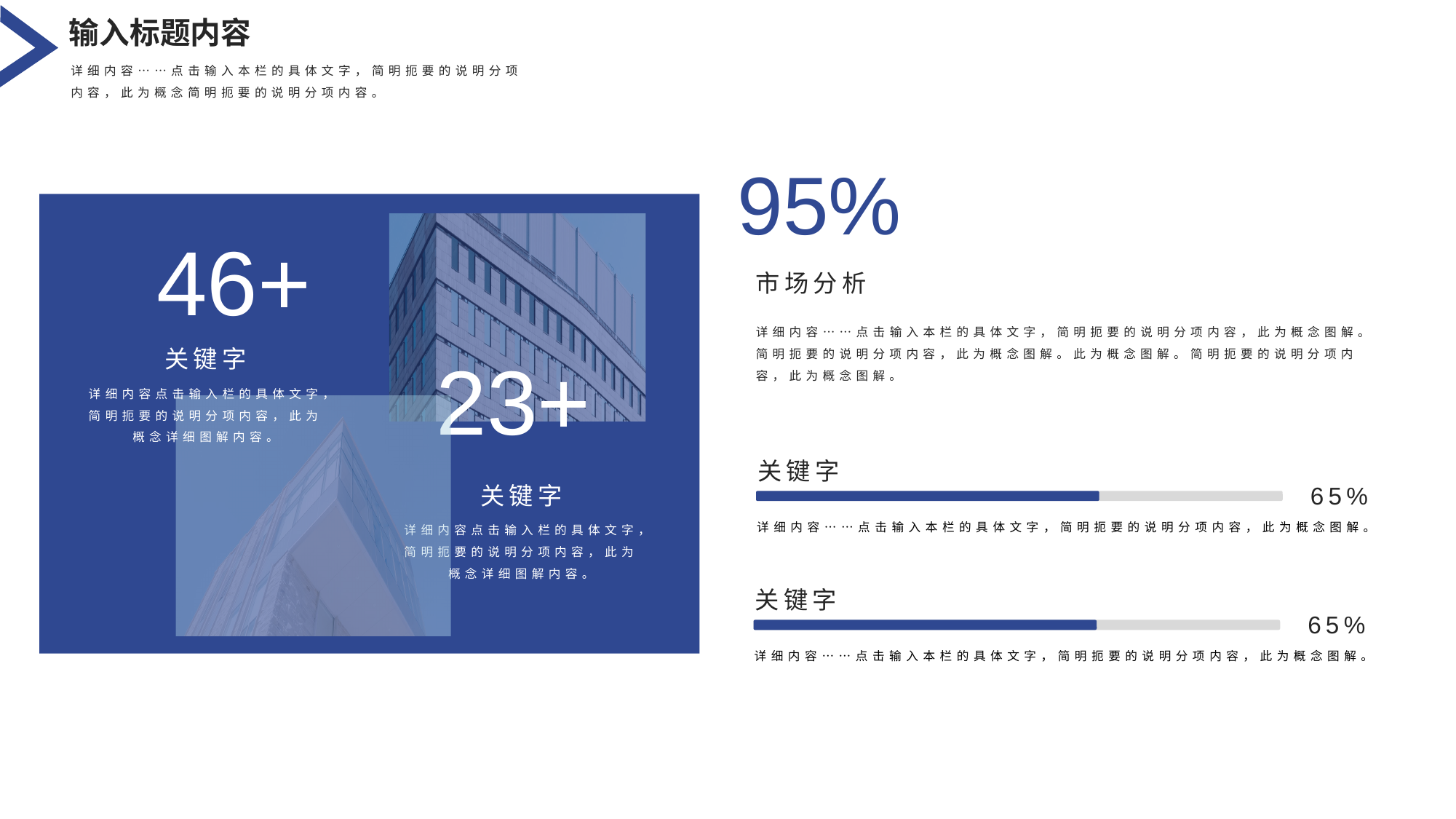

输入标题内容

详细内容……点击输入本栏的具体文字，简明扼要的说明分项内容，此为概念简明扼要的说明分项内容。
95%

46+
市场分析
详细内容……点击输入本栏的具体文字，简明扼要的说明分项内容，此为概念图解。简明扼要的说明分项内容，此为概念图解。此为概念图解。简明扼要的说明分项内容，此为概念图解。
关键字
详细内容点击输入栏的具体文字，简明扼要的说明分项内容，此为概念详细图解内容。
23+

关键字
65%
关键字
详细内容点击输入栏的具体文字，简明扼要的说明分项内容，此为概念详细图解内容。

详细内容……点击输入本栏的具体文字，简明扼要的说明分项内容，此为概念图解。
关键字
65%

详细内容……点击输入本栏的具体文字，简明扼要的说明分项内容，此为概念图解。